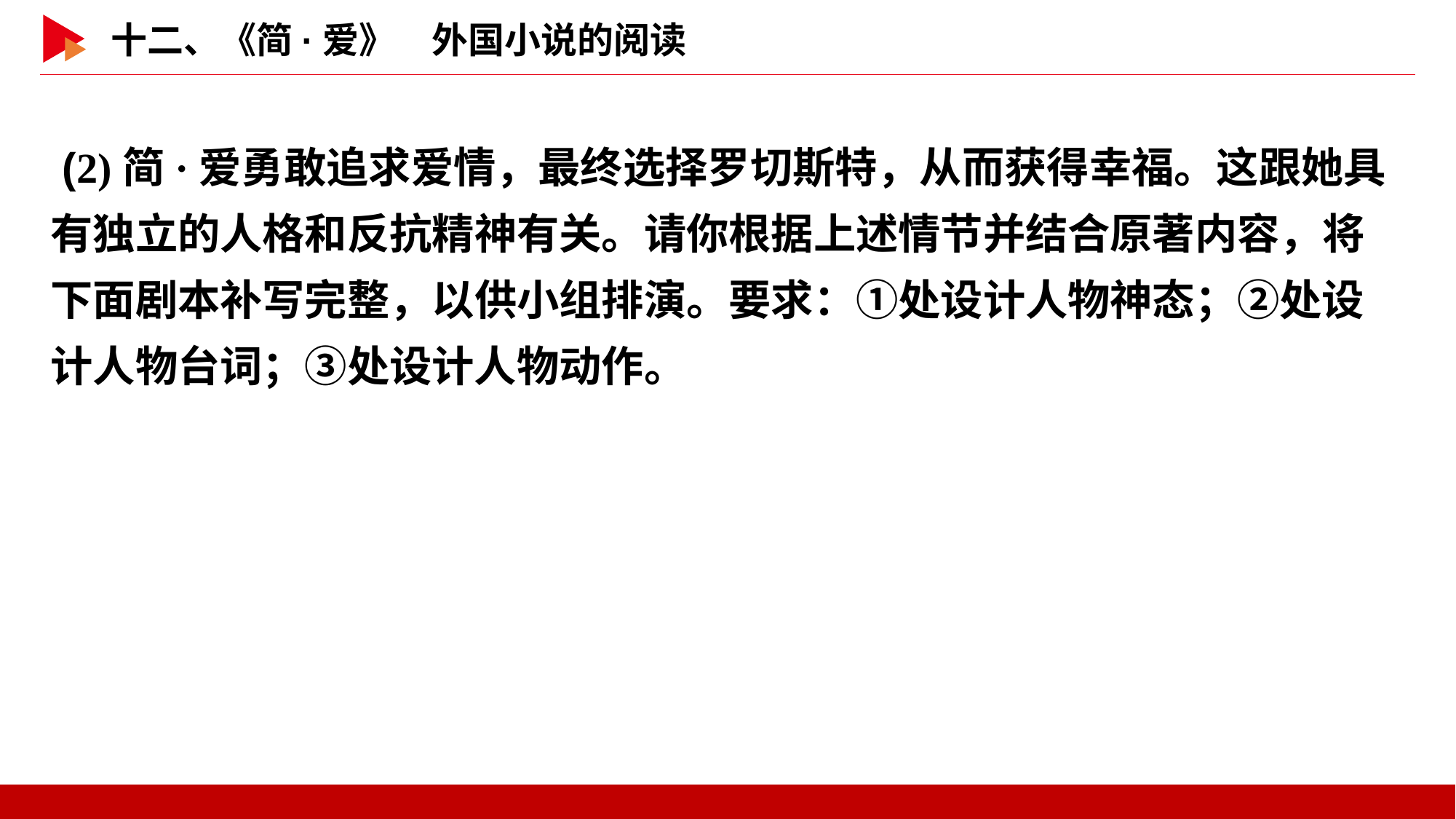

(2)简·爱勇敢追求爱情，最终选择罗切斯特，从而获得幸福。这跟她具有独立的人格和反抗精神有关。请你根据上述情节并结合原著内容，将下面剧本补写完整，以供小组排演。要求：①处设计人物神态；②处设计人物台词；③处设计人物动作。